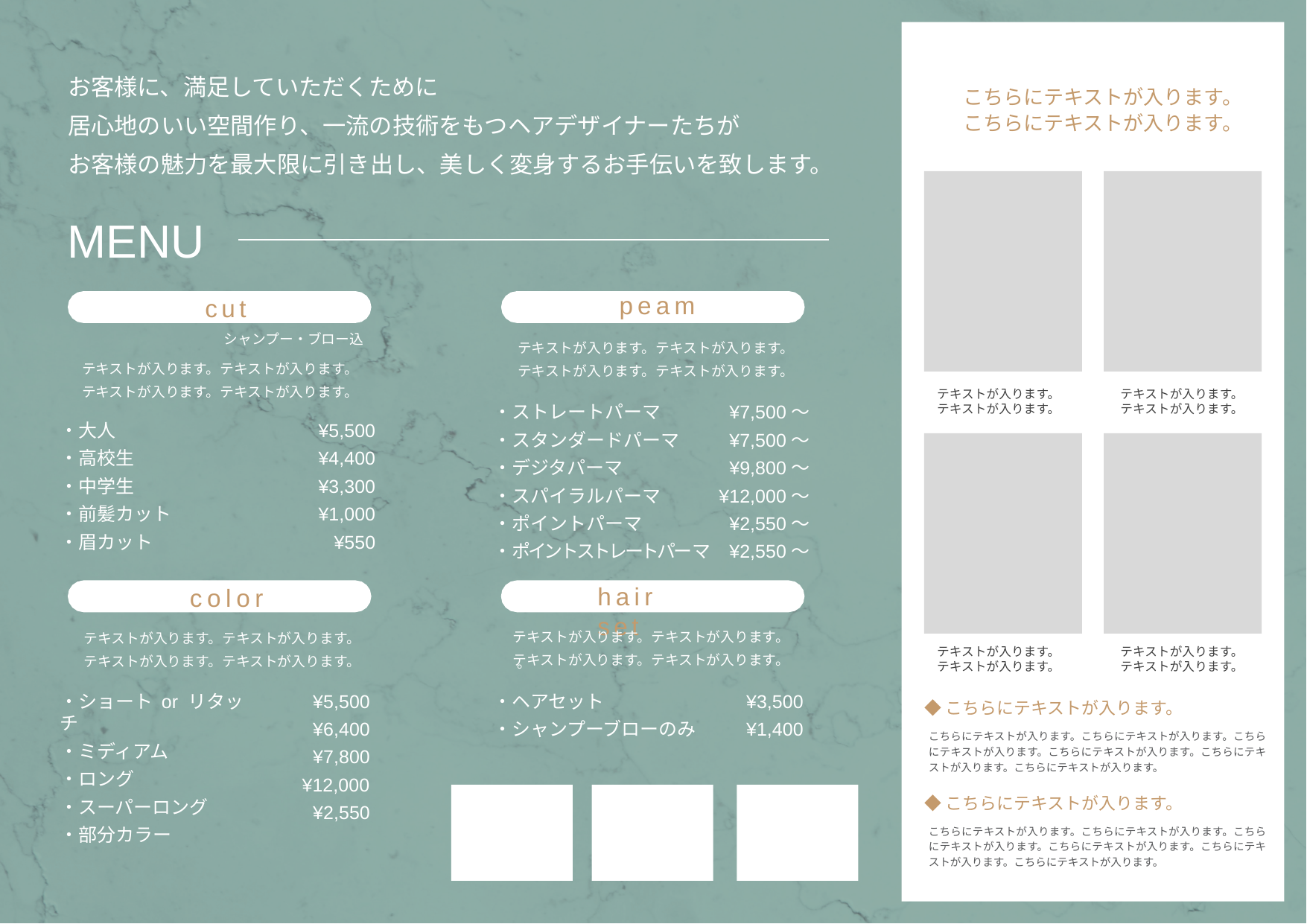

お客様に、満足していただくために
居心地のいい空間作り、一流の技術をもつヘアデザイナーたちが
お客様の魅力を最大限に引き出し、美しく変身するお手伝いを致します。
こちらにテキストが入ります。 こちらにテキストが入ります。

MENU

cut
peam 。

シャンプー・ブロー込
テキストが入ります。テキストが入ります。 テキストが入ります。テキストが入ります。
テキストが入ります。テキストが入ります。 テキストが入ります。テキストが入ります。
テキストが入ります。
テキストが入ります。
テキストが入ります。
テキストが入ります。
・ストレートパーマ
・スタンダードパーマ
・デジタパーマ
・スパイラルパーマ
・ポイントパーマ
・ポイントストレートパーマ
¥7,500～
¥7,500～
¥9,800～
¥12,000～
¥2,550～
¥2,550～
・大人
・高校生
・中学生
・前髪カット
・眉カット
¥5,500
¥4,400
¥3,300
¥1,000
¥550

hair	set
。

color
テキストが入ります。テキストが入ります。 テキストが入ります。テキストが入ります。
テキストが入ります。テキストが入ります。 テキストが入ります。テキストが入ります。
テキストが入ります。
テキストが入ります。
テキストが入ります。
テキストが入ります。
・ショート or リタッチ
・ミディアム
・ロング
・スーパーロング
・部分カラー
¥5,500
¥6,400
¥7,800
¥12,000
¥2,550
・ヘアセット
・シャンプーブローのみ
¥3,500
¥1,400

◆こちらにテキストが入ります。
こちらにテキストが入ります。こちらにテキストが入ります。こちら にテキストが入ります。こちらにテキストが入ります。こちらにテキ ストが入ります。こちらにテキストが入ります。

◆こちらにテキストが入ります。

こちらにテキストが入ります。こちらにテキストが入ります。こちら にテキストが入ります。こちらにテキストが入ります。こちらにテキ ストが入ります。こちらにテキストが入ります。